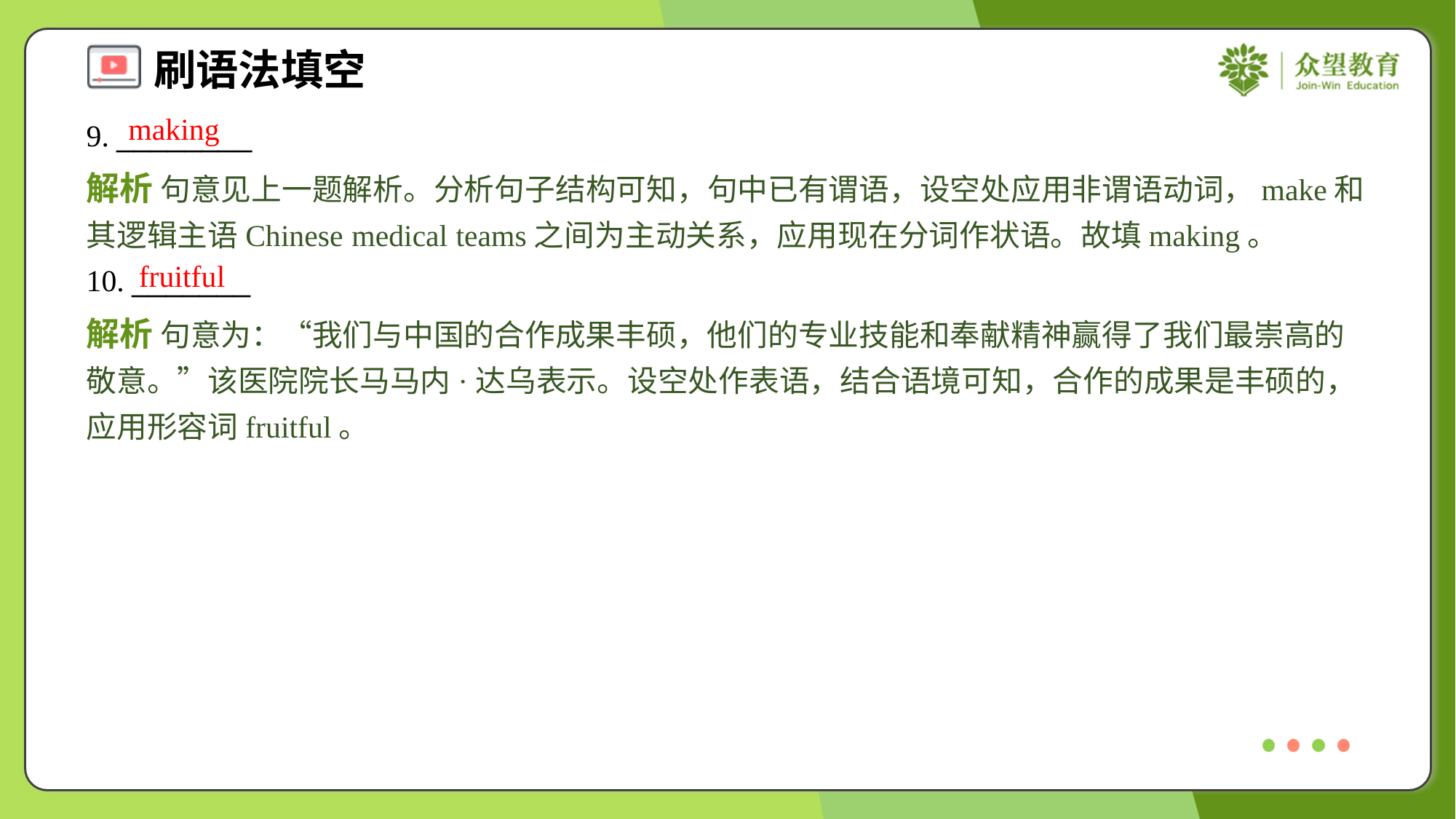

making
9. ________
解析 句意见上一题解析。分析句子结构可知，句中已有谓语，设空处应用非谓语动词，make和其逻辑主语Chinese medical teams之间为主动关系，应用现在分词作状语。故填making。
fruitful
10. _______
解析 句意为：“我们与中国的合作成果丰硕，他们的专业技能和奉献精神赢得了我们最崇高的敬意。”该医院院长马马内·达乌表示。设空处作表语，结合语境可知，合作的成果是丰硕的，应用形容词fruitful。